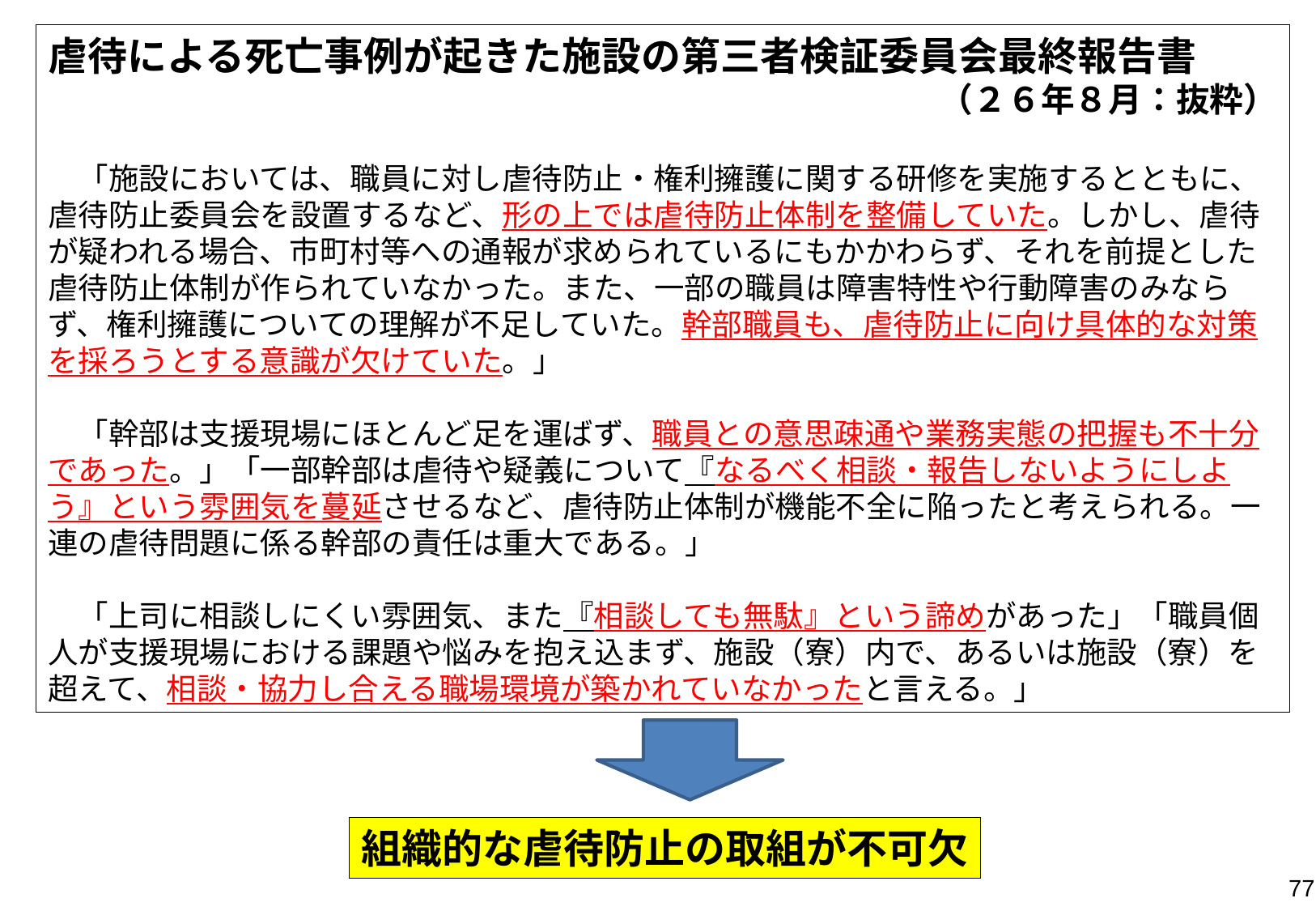

虐待による死亡事例が起きた施設の第三者検証委員会最終報告書
（２６年８月：抜粋）

　「施設においては、職員に対し虐待防止・権利擁護に関する研修を実施するとともに、虐待防止委員会を設置するなど、形の上では虐待防止体制を整備していた。しかし、虐待が疑われる場合、市町村等への通報が求められているにもかかわらず、それを前提とした虐待防止体制が作られていなかった。また、一部の職員は障害特性や行動障害のみならず、権利擁護についての理解が不足していた。幹部職員も、虐待防止に向け具体的な対策を採ろうとする意識が欠けていた。」

　「幹部は支援現場にほとんど足を運ばず、職員との意思疎通や業務実態の把握も不十分であった。」「一部幹部は虐待や疑義について『なるべく相談・報告しないようにしよう』という雰囲気を蔓延させるなど、虐待防止体制が機能不全に陥ったと考えられる。一連の虐待問題に係る幹部の責任は重大である。」

　「上司に相談しにくい雰囲気、また『相談しても無駄』という諦めがあった」「職員個人が支援現場における課題や悩みを抱え込まず、施設（寮）内で、あるいは施設（寮）を超えて、相談・協力し合える職場環境が築かれていなかったと言える。」

組織的な虐待防止の取組が不可欠
77